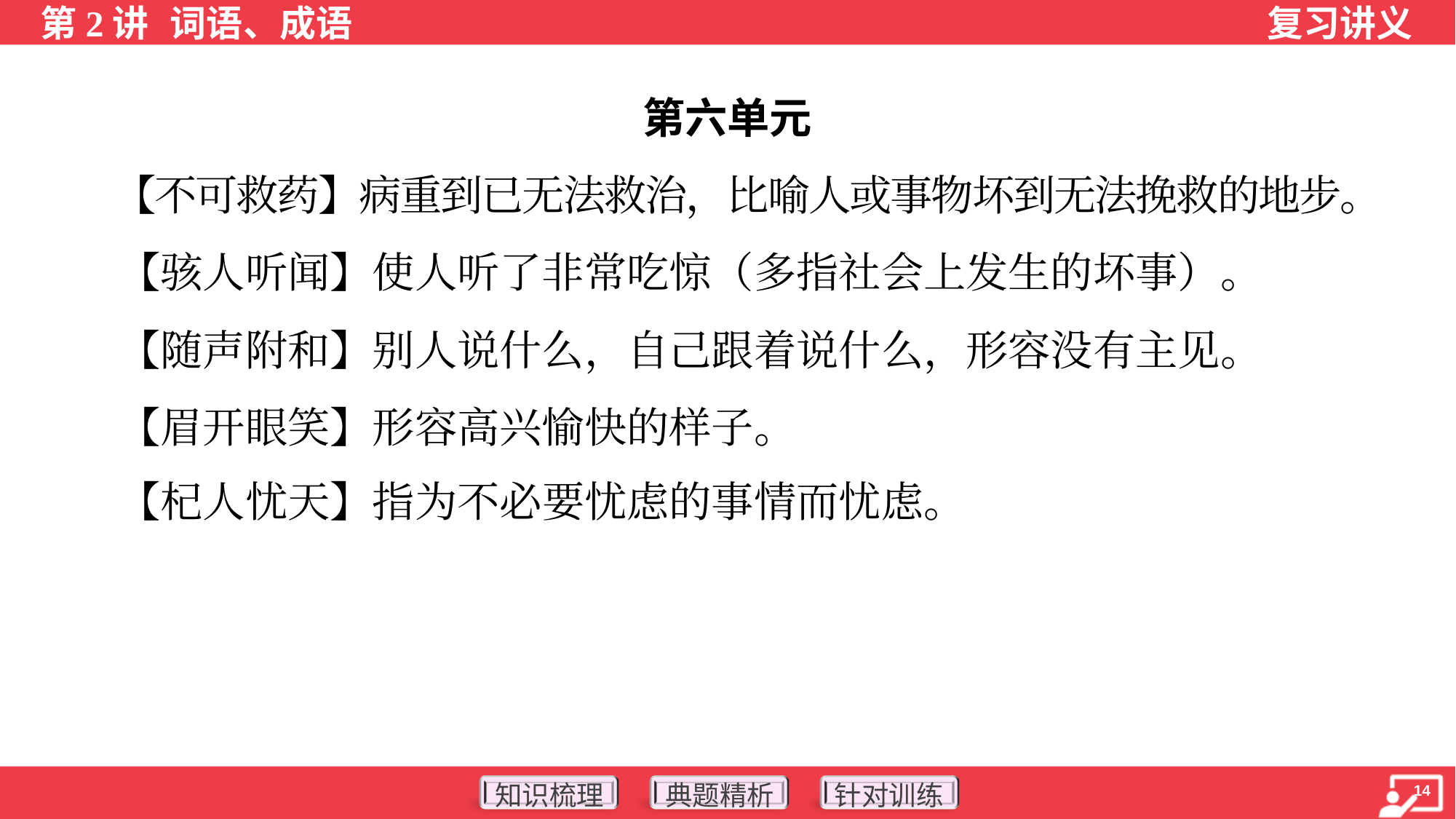

第六单元
    【不可救药】病重到已无法救治，比喻人或事物坏到无法挽救的地步。
    【骇人听闻】使人听了非常吃惊（多指社会上发生的坏事）。
    【随声附和】别人说什么，自己跟着说什么，形容没有主见。
    【眉开眼笑】形容高兴愉快的样子。
    【杞人忧天】指为不必要忧虑的事情而忧虑。